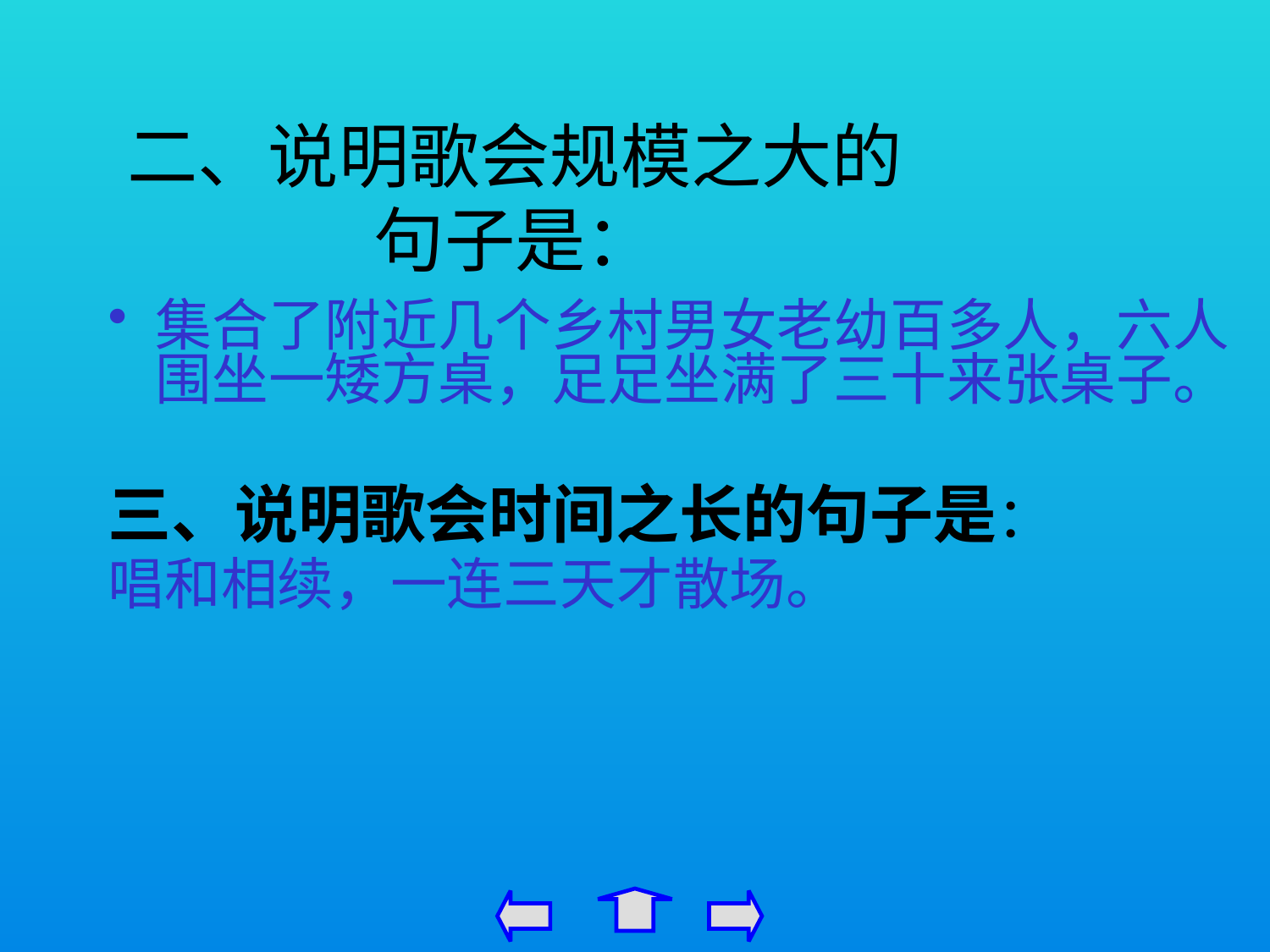

二、说明歌会规模之大的句子是：
集合了附近几个乡村男女老幼百多人，六人围坐一矮方桌，足足坐满了三十来张桌子。

三、说明歌会时间之长的句子是：
唱和相续，一连三天才散场。